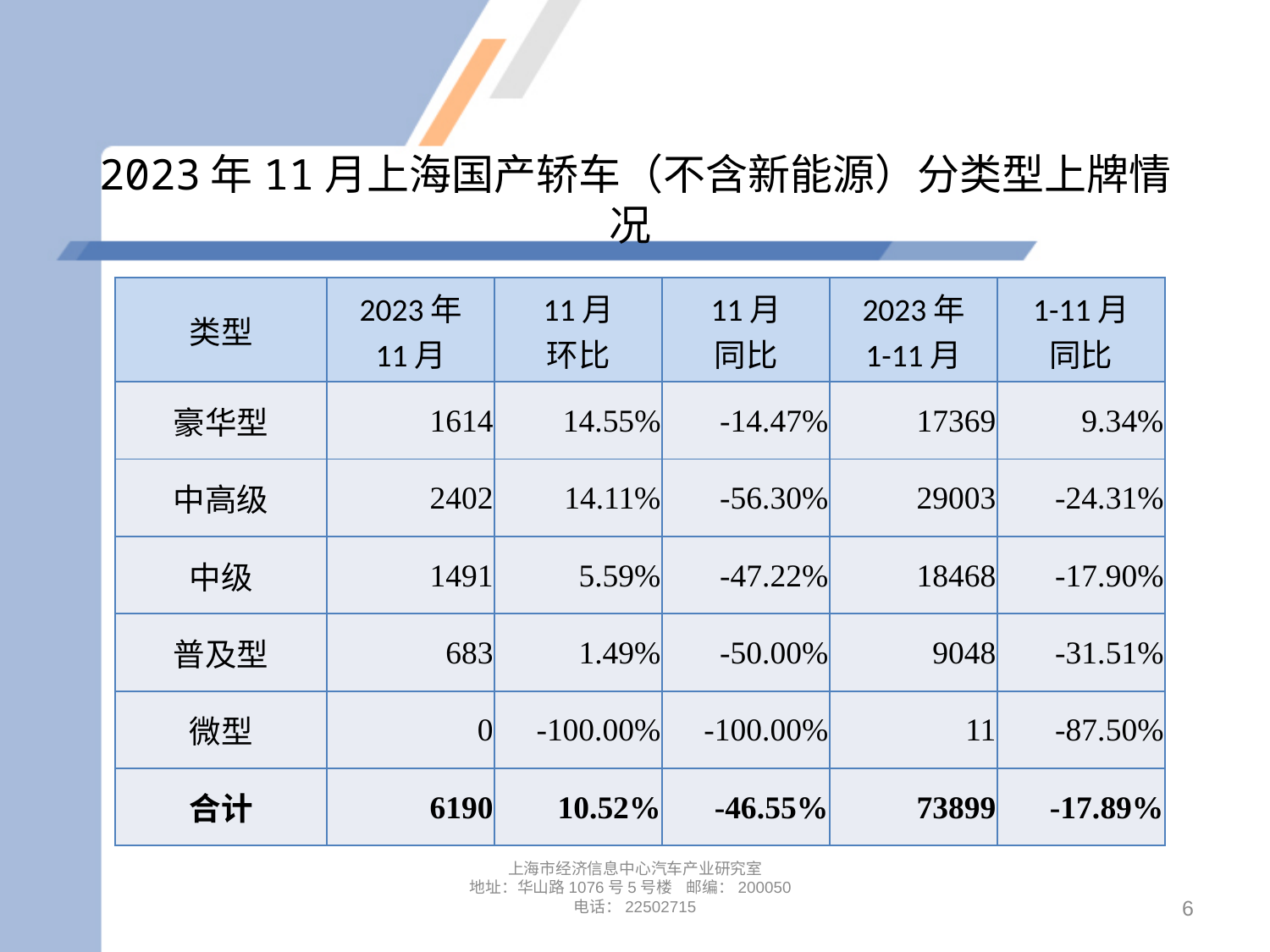

# 2023年11月上海国产轿车（不含新能源）分类型上牌情况
| 类型 | 2023年 11月 | 11月 环比 | 11月 同比 | 2023年 1-11月 | 1-11月 同比 |
| --- | --- | --- | --- | --- | --- |
| 豪华型 | 1614 | 14.55% | -14.47% | 17369 | 9.34% |
| 中高级 | 2402 | 14.11% | -56.30% | 29003 | -24.31% |
| 中级 | 1491 | 5.59% | -47.22% | 18468 | -17.90% |
| 普及型 | 683 | 1.49% | -50.00% | 9048 | -31.51% |
| 微型 | 0 | -100.00% | -100.00% | 11 | -87.50% |
| 合计 | 6190 | 10.52% | -46.55% | 73899 | -17.89% |
上海市经济信息中心汽车产业研究室
地址：华山路1076号5号楼    邮编：200050
电话：22502715

6